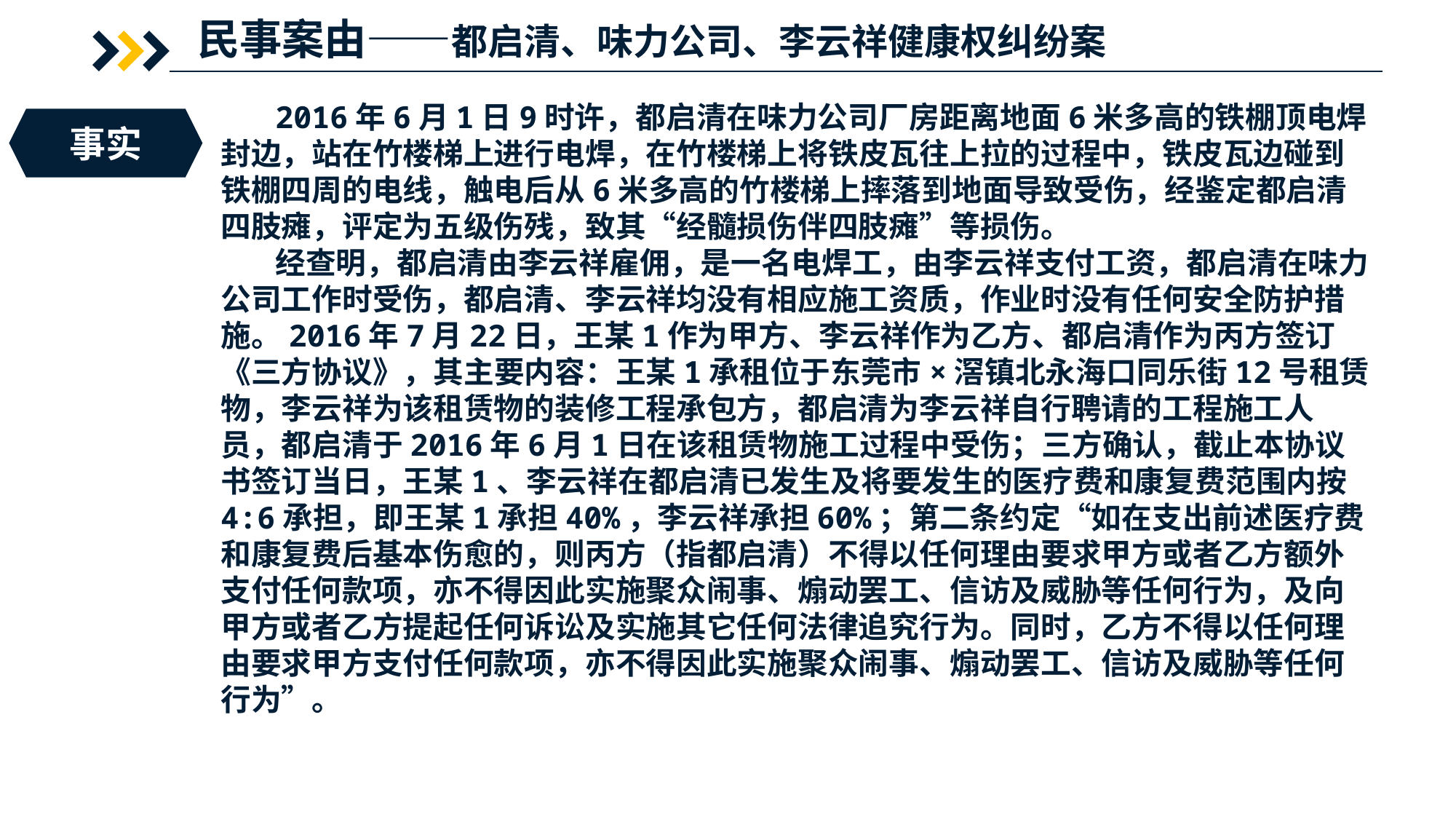

民事案由——都启清、味力公司、李云祥健康权纠纷案

2016年6月1日9时许，都启清在味力公司厂房距离地面6米多高的铁棚顶电焊封边，站在竹楼梯上进行电焊，在竹楼梯上将铁皮瓦往上拉的过程中，铁皮瓦边碰到铁棚四周的电线，触电后从6米多高的竹楼梯上摔落到地面导致受伤，经鉴定都启清四肢瘫，评定为五级伤残，致其“经髓损伤伴四肢瘫”等损伤。
经查明，都启清由李云祥雇佣，是一名电焊工，由李云祥支付工资，都启清在味力公司工作时受伤，都启清、李云祥均没有相应施工资质，作业时没有任何安全防护措施。2016年7月22日，王某1作为甲方、李云祥作为乙方、都启清作为丙方签订《三方协议》，其主要内容：王某1承租位于东莞市×滘镇北永海口同乐街12号租赁物，李云祥为该租赁物的装修工程承包方，都启清为李云祥自行聘请的工程施工人员，都启清于2016年6月1日在该租赁物施工过程中受伤；三方确认，截止本协议书签订当日，王某1、李云祥在都启清已发生及将要发生的医疗费和康复费范围内按4:6承担，即王某1承担40%，李云祥承担60%；第二条约定“如在支出前述医疗费和康复费后基本伤愈的，则丙方（指都启清）不得以任何理由要求甲方或者乙方额外支付任何款项，亦不得因此实施聚众闹事、煽动罢工、信访及威胁等任何行为，及向甲方或者乙方提起任何诉讼及实施其它任何法律追究行为。同时，乙方不得以任何理由要求甲方支付任何款项，亦不得因此实施聚众闹事、煽动罢工、信访及威胁等任何行为”。

事实